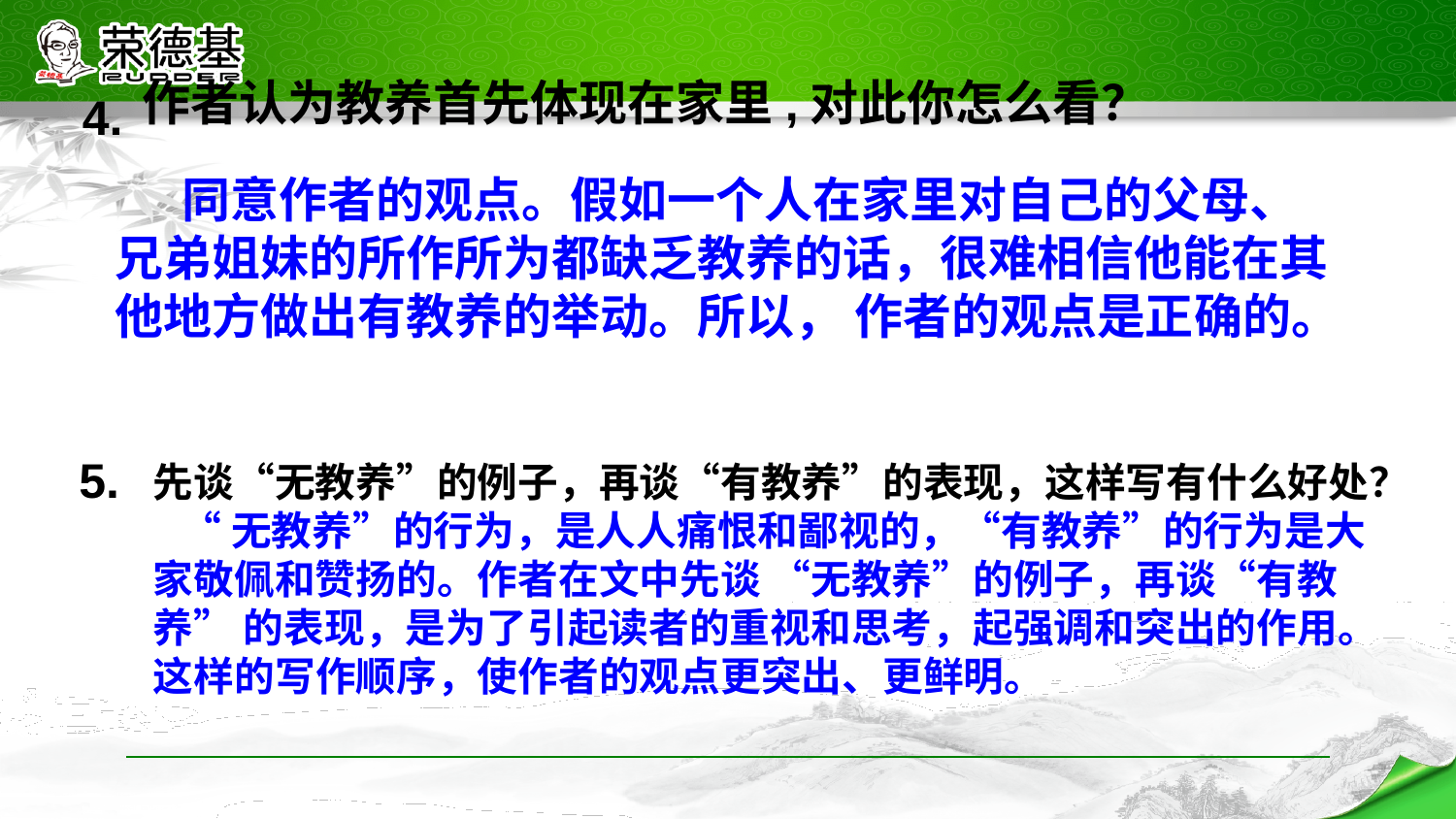

作者认为教养首先体现在家里,对此你怎么看？
4.
     同意作者的观点。假如一个人在家里对自己的父母、兄弟姐妹的所作所为都缺乏教养的话，很难相信他能在其他地方做出有教养的举动。所以， 作者的观点是正确的。
先谈“无教养”的例子，再谈“有教养”的表现，这样写有什么好处？
   “无教养”的行为，是人人痛恨和鄙视的，“有教养”的行为是大家敬佩和赞扬的。作者在文中先谈 “无教养”的例子，再谈“有教养” 的表现，是为了引起读者的重视和思考，起强调和突出的作用。这样的写作顺序，使作者的观点更突出、更鲜明。
5.